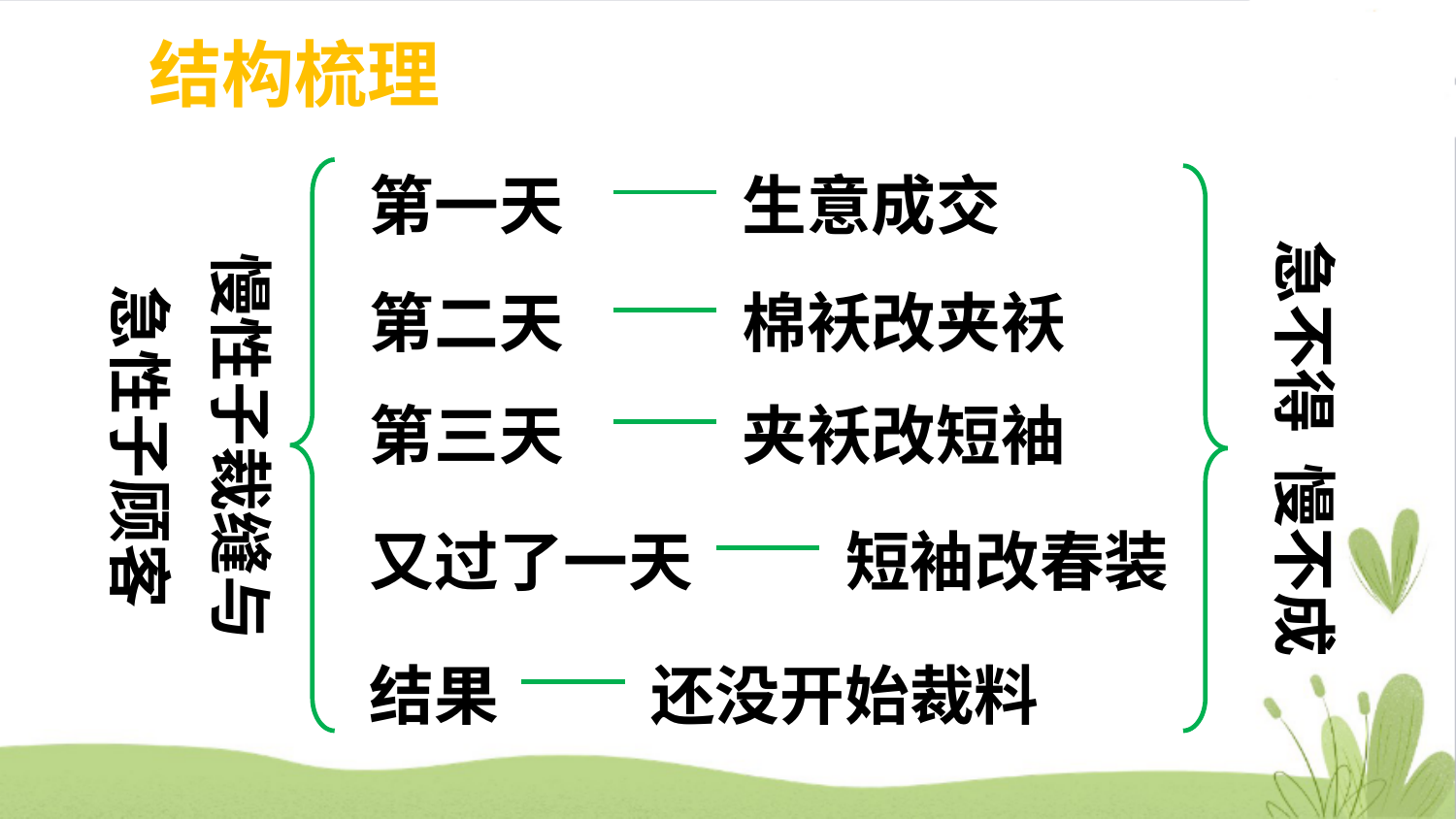

结构梳理
第一天
生意成交

急不得  慢不成
慢性子裁缝与急性子顾客
第二天
棉袄改夹袄
第三天
夹袄改短袖
又过了一天
短袖改春装
结果
还没开始裁料